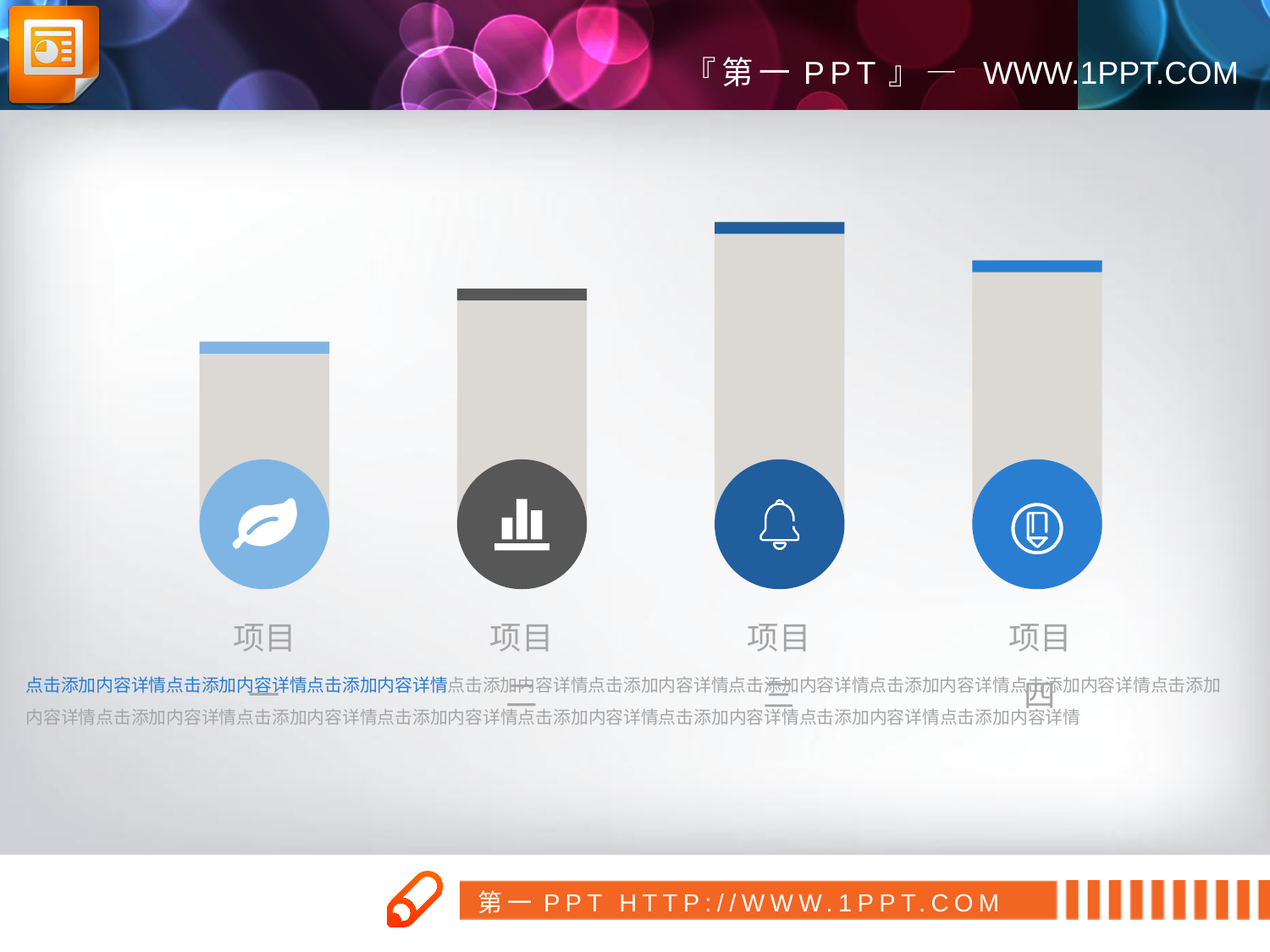

项目一
项目二
项目三
项目四
点击添加内容详情点击添加内容详情点击添加内容详情点击添加内容详情点击添加内容详情点击添加内容详情点击添加内容详情点击添加内容详情点击添加内容详情点击添加内容详情点击添加内容详情点击添加内容详情点击添加内容详情点击添加内容详情点击添加内容详情点击添加内容详情